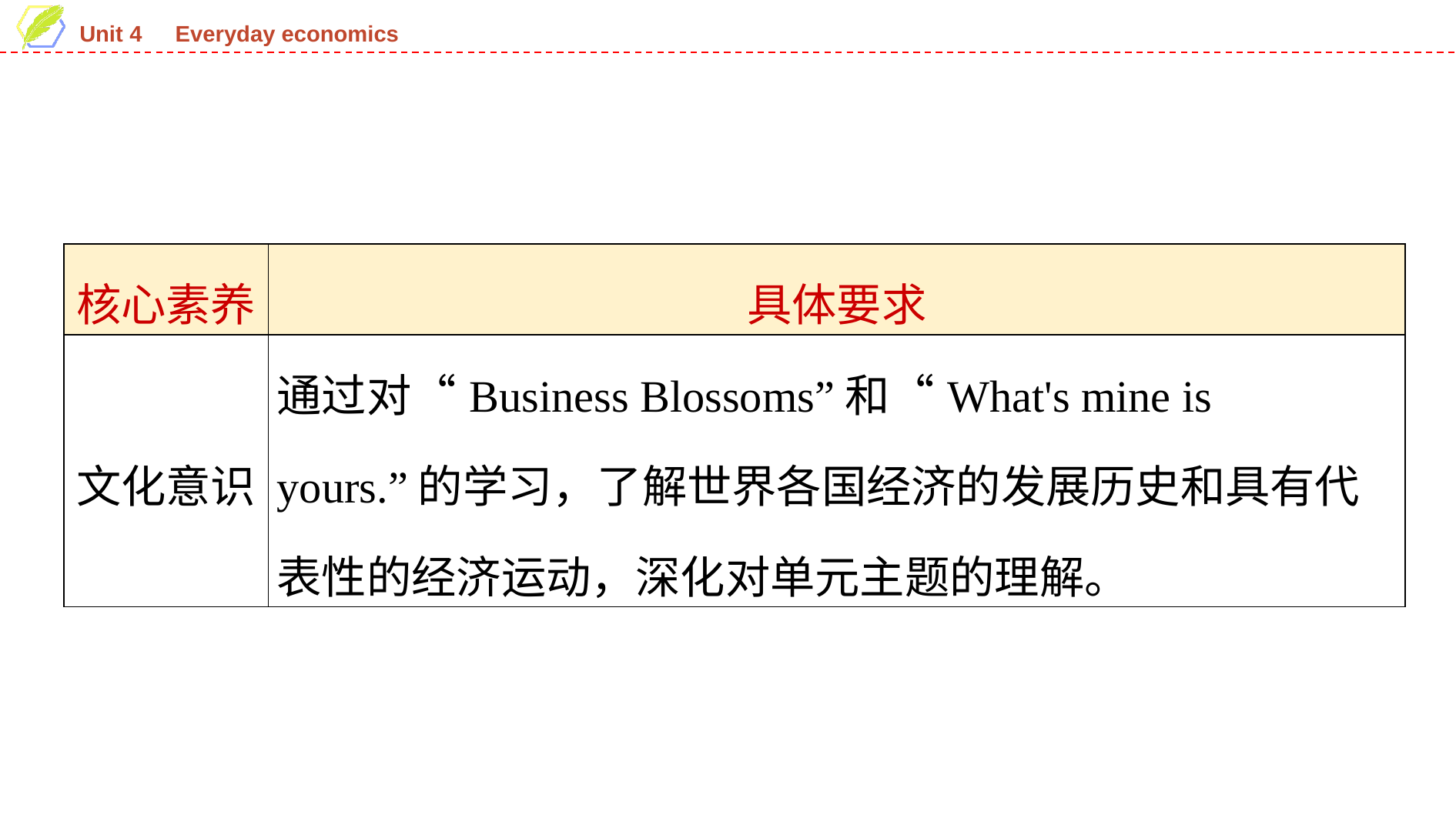

| 核心素养 | 具体要求 |
| --- | --- |
| 文化意识 | 通过对“Business Blossoms”和“What's mine is yours.”的学习，了解世界各国经济的发展历史和具有代表性的经济运动，深化对单元主题的理解。 |